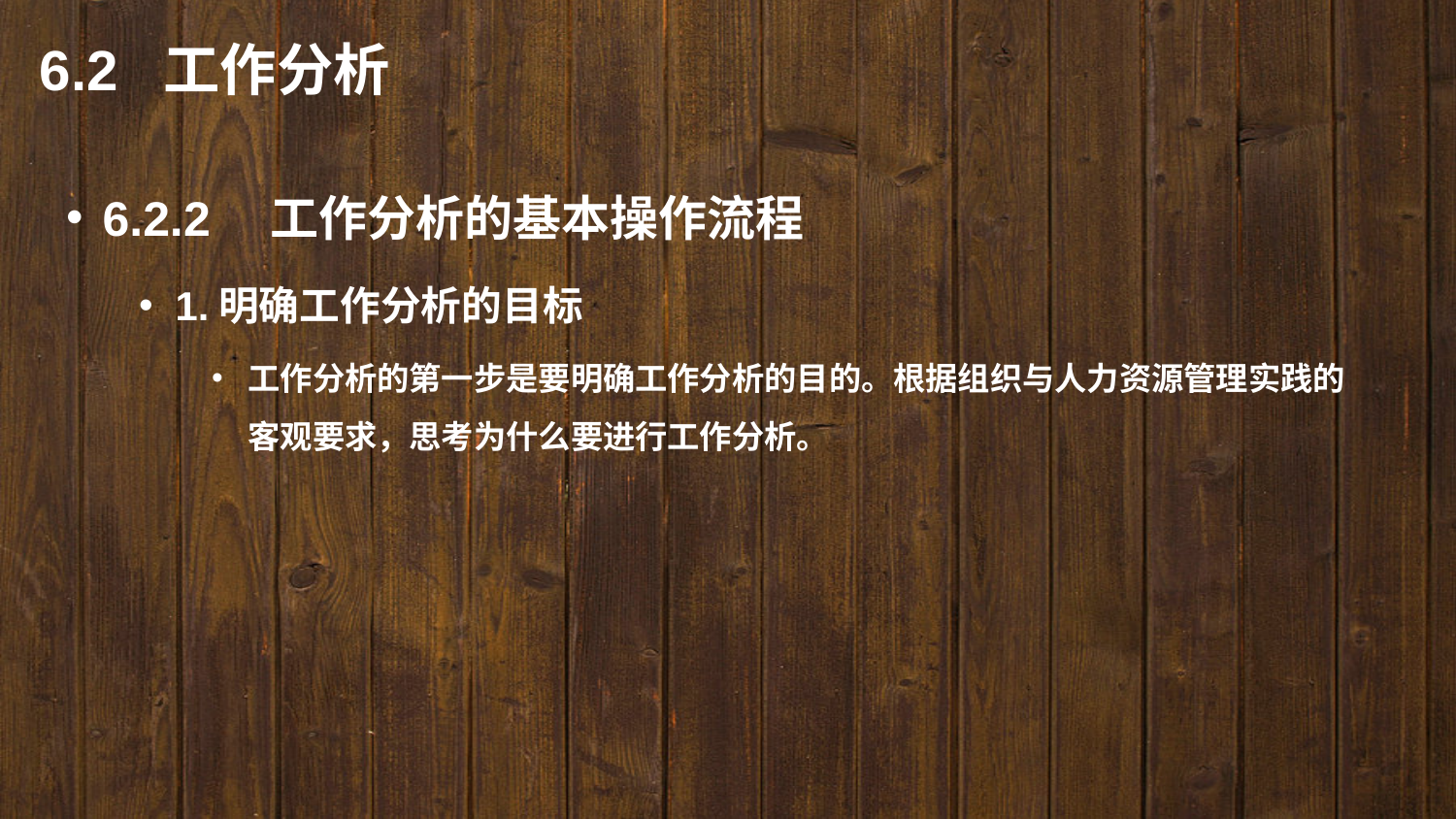

6.2  工作分析
6.2.2　工作分析的基本操作流程
1.明确工作分析的目标
工作分析的第一步是要明确工作分析的目的。根据组织与人力资源管理实践的客观要求，思考为什么要进行工作分析。